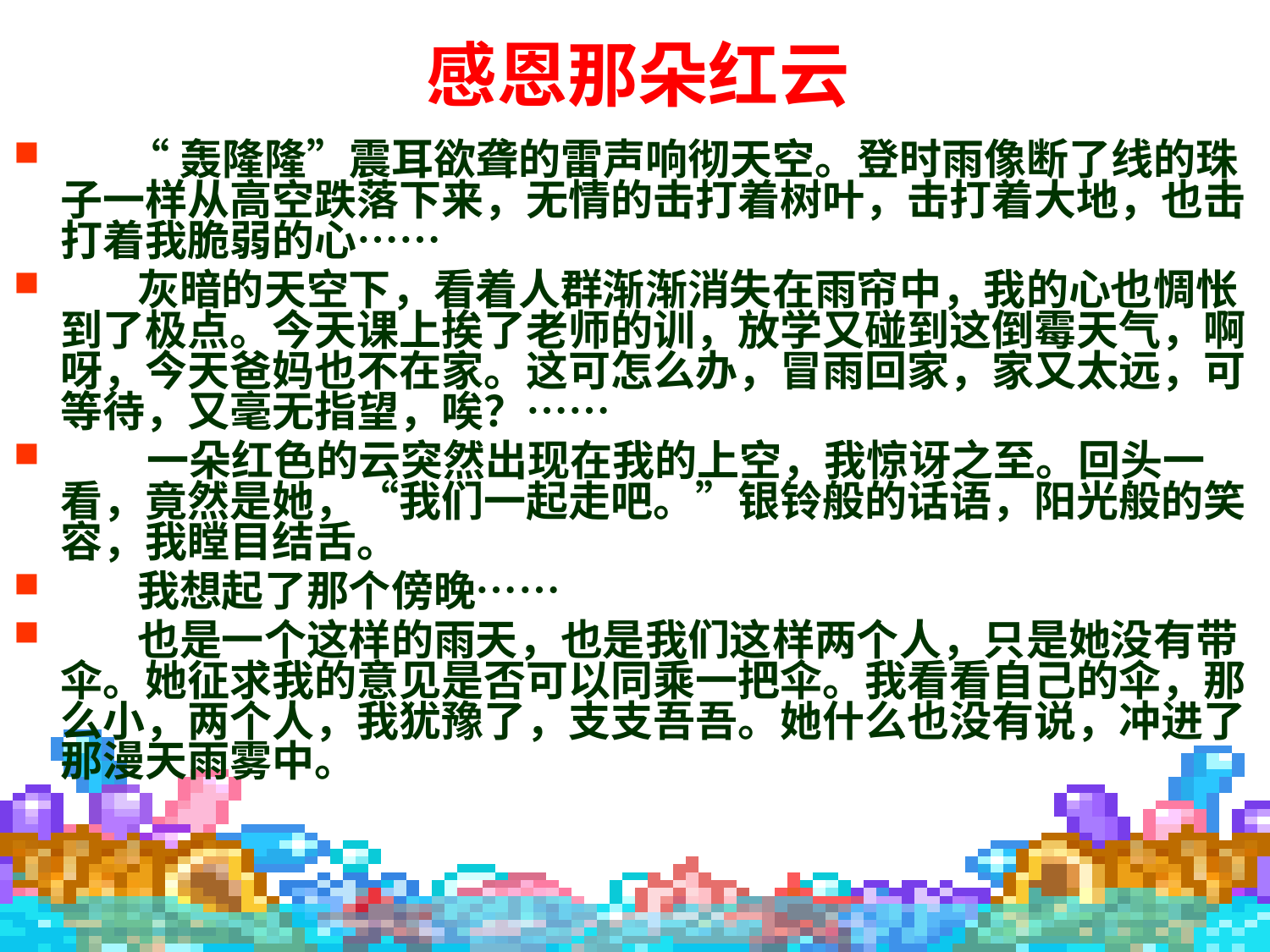

# 感恩那朵红云
       “轰隆隆”震耳欲聋的雷声响彻天空。登时雨像断了线的珠子一样从高空跌落下来，无情的击打着树叶，击打着大地，也击打着我脆弱的心……
       灰暗的天空下，看着人群渐渐消失在雨帘中，我的心也惆怅到了极点。今天课上挨了老师的训，放学又碰到这倒霉天气，啊呀，今天爸妈也不在家。这可怎么办，冒雨回家，家又太远，可等待，又毫无指望，唉？……
        一朵红色的云突然出现在我的上空，我惊讶之至。回头一看，竟然是她，“我们一起走吧。”银铃般的话语，阳光般的笑容，我瞠目结舌。
       我想起了那个傍晚……
       也是一个这样的雨天，也是我们这样两个人，只是她没有带伞。她征求我的意见是否可以同乘一把伞。我看看自己的伞，那么小，两个人，我犹豫了，支支吾吾。她什么也没有说，冲进了那漫天雨雾中。